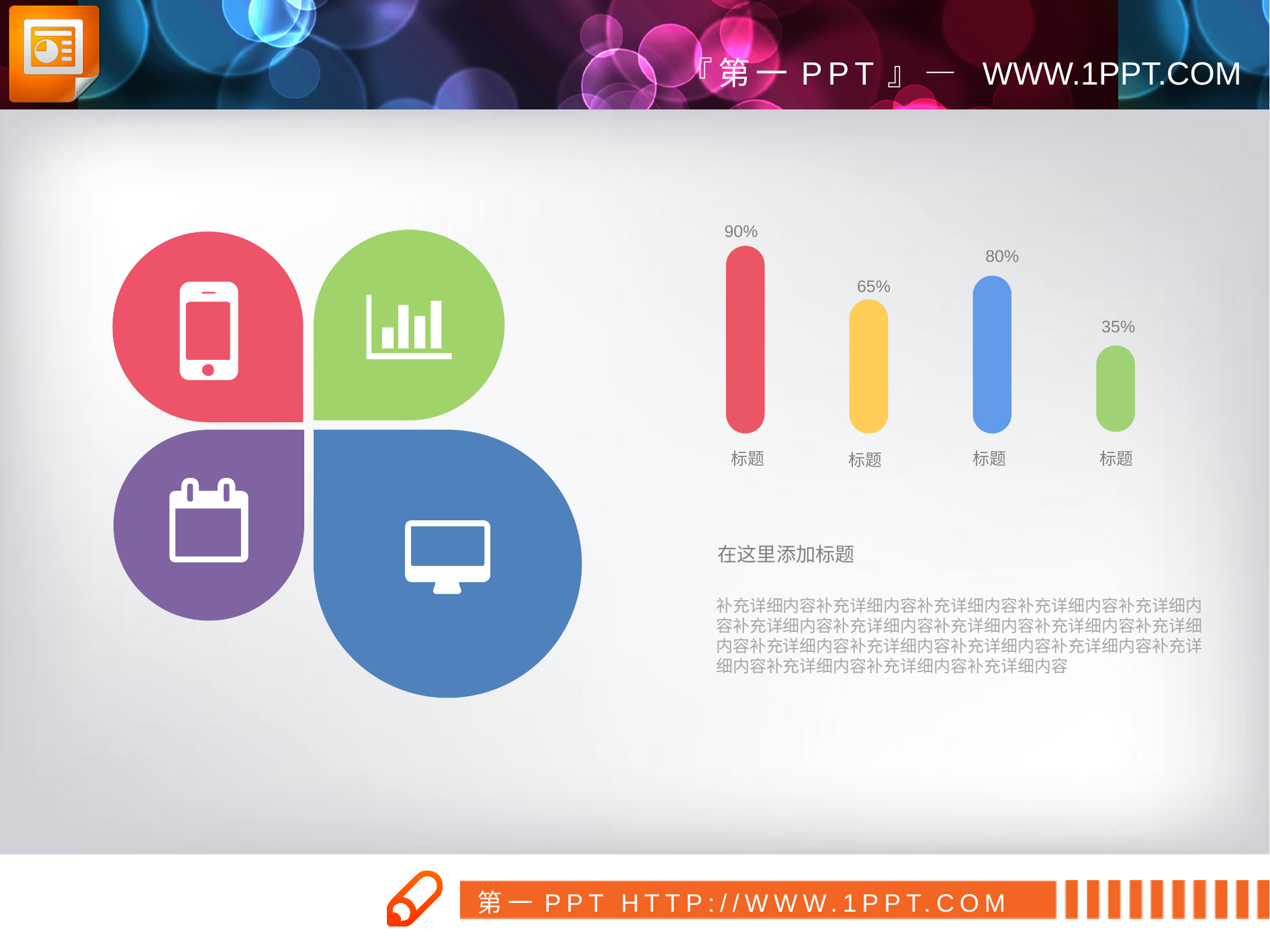

90%

80%
65%
35%

标题
标题
标题
标题
在这里添加标题
补充详细内容补充详细内容补充详细内容补充详细内容补充详细内容补充详细内容补充详细内容补充详细内容补充详细内容补充详细内容补充详细内容补充详细内容补充详细内容补充详细内容补充详细内容补充详细内容补充详细内容补充详细内容